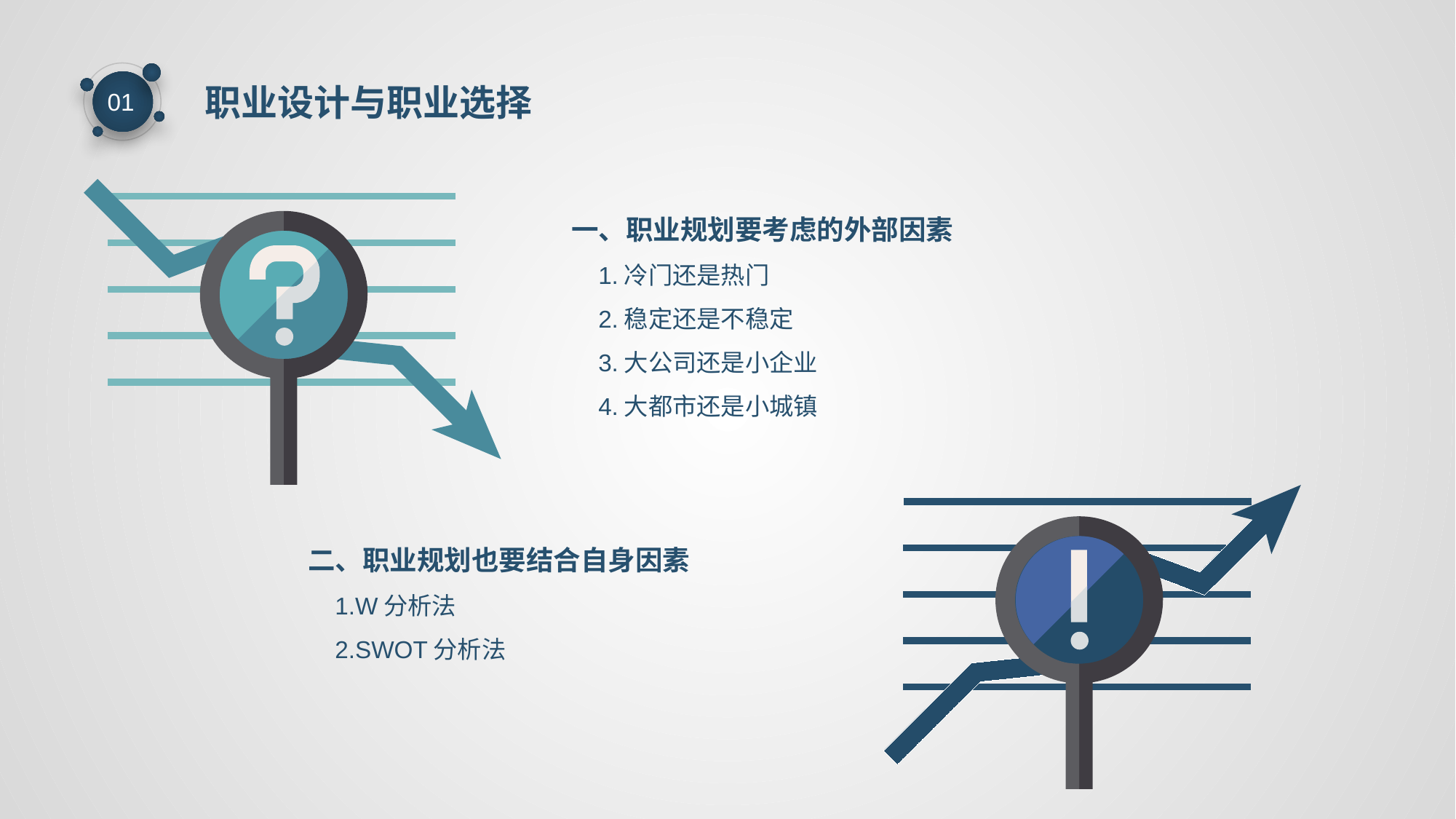

职业设计与职业选择
01

一、职业规划要考虑的外部因素
    1.冷门还是热门
    2.稳定还是不稳定
    3.大公司还是小企业
    4.大都市还是小城镇

二、职业规划也要结合自身因素
    1.W分析法
    2.SWOT分析法